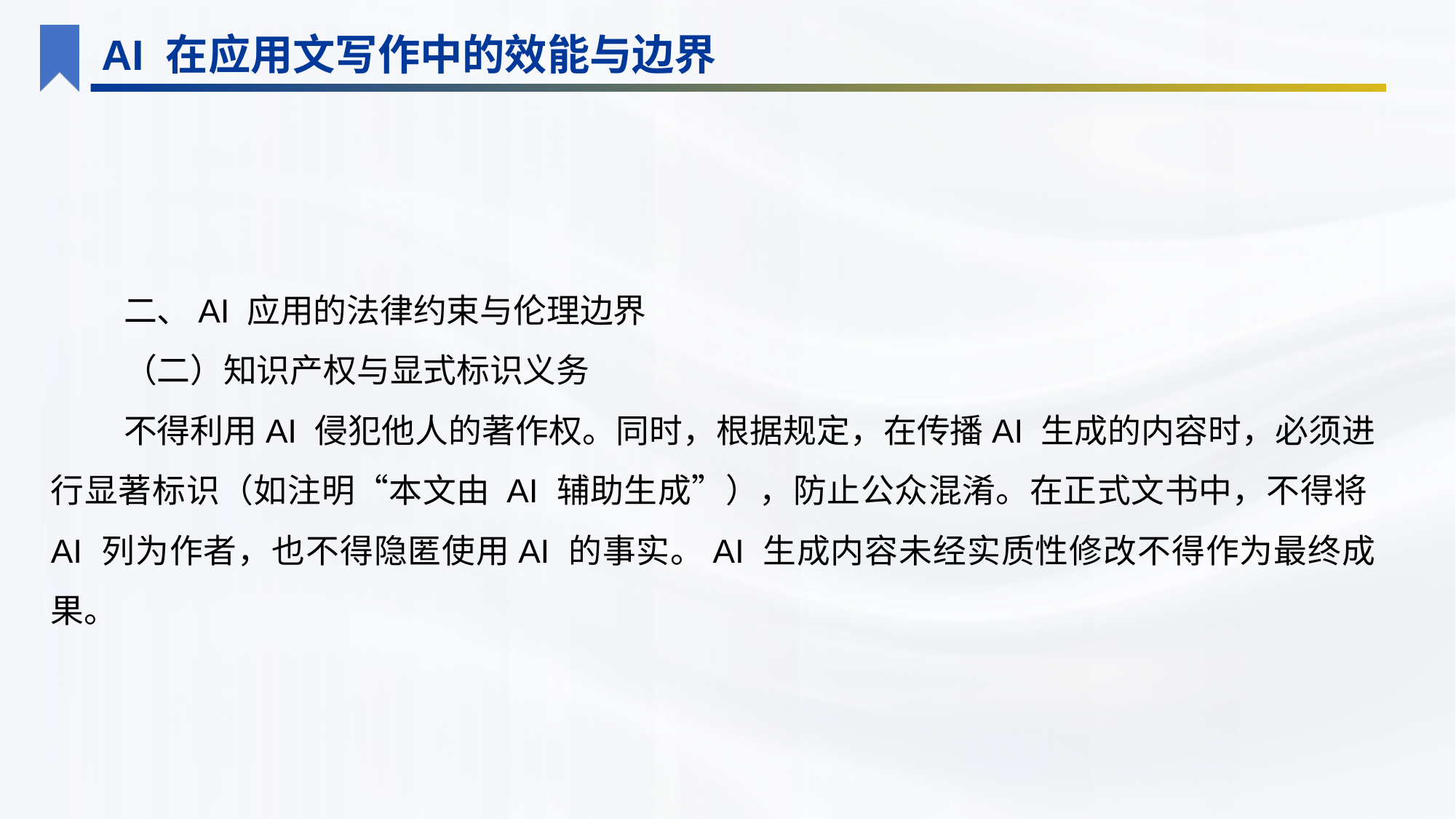

AI 在应用文写作中的效能与边界
二、AI 应用的法律约束与伦理边界
（二）知识产权与显式标识义务
不得利用AI 侵犯他人的著作权。同时，根据规定，在传播AI 生成的内容时，必须进行显著标识（如注明“本文由 AI 辅助生成”），防止公众混淆。在正式文书中，不得将AI 列为作者，也不得隐匿使用AI 的事实。AI 生成内容未经实质性修改不得作为最终成果。